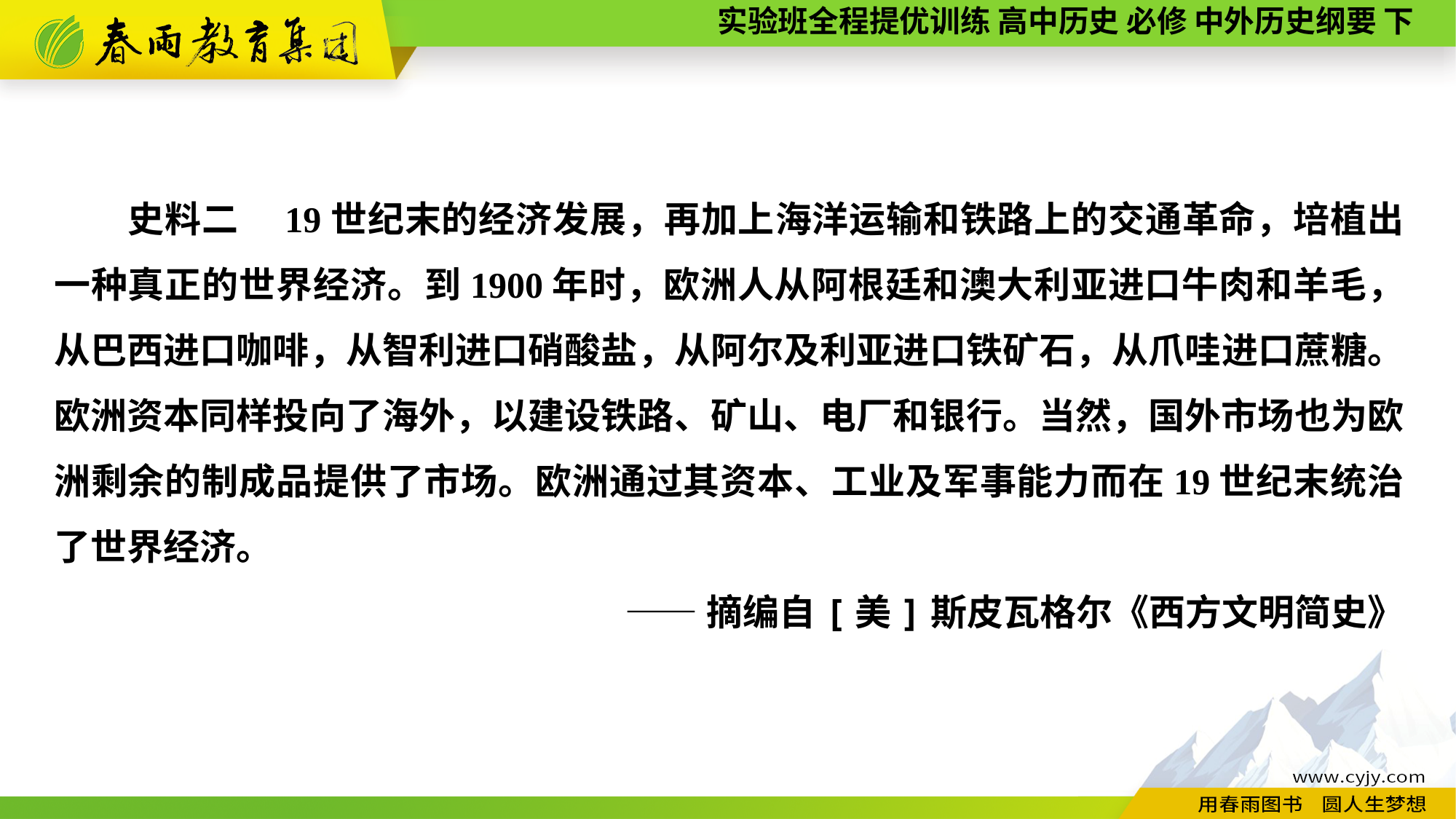

史料二　19世纪末的经济发展，再加上海洋运输和铁路上的交通革命，培植出一种真正的世界经济。到1900年时，欧洲人从阿根廷和澳大利亚进口牛肉和羊毛，从巴西进口咖啡，从智利进口硝酸盐，从阿尔及利亚进口铁矿石，从爪哇进口蔗糖。欧洲资本同样投向了海外，以建设铁路、矿山、电厂和银行。当然，国外市场也为欧洲剩余的制成品提供了市场。欧洲通过其资本、工业及军事能力而在19世纪末统治了世界经济。
——摘编自[美]斯皮瓦格尔《西方文明简史》